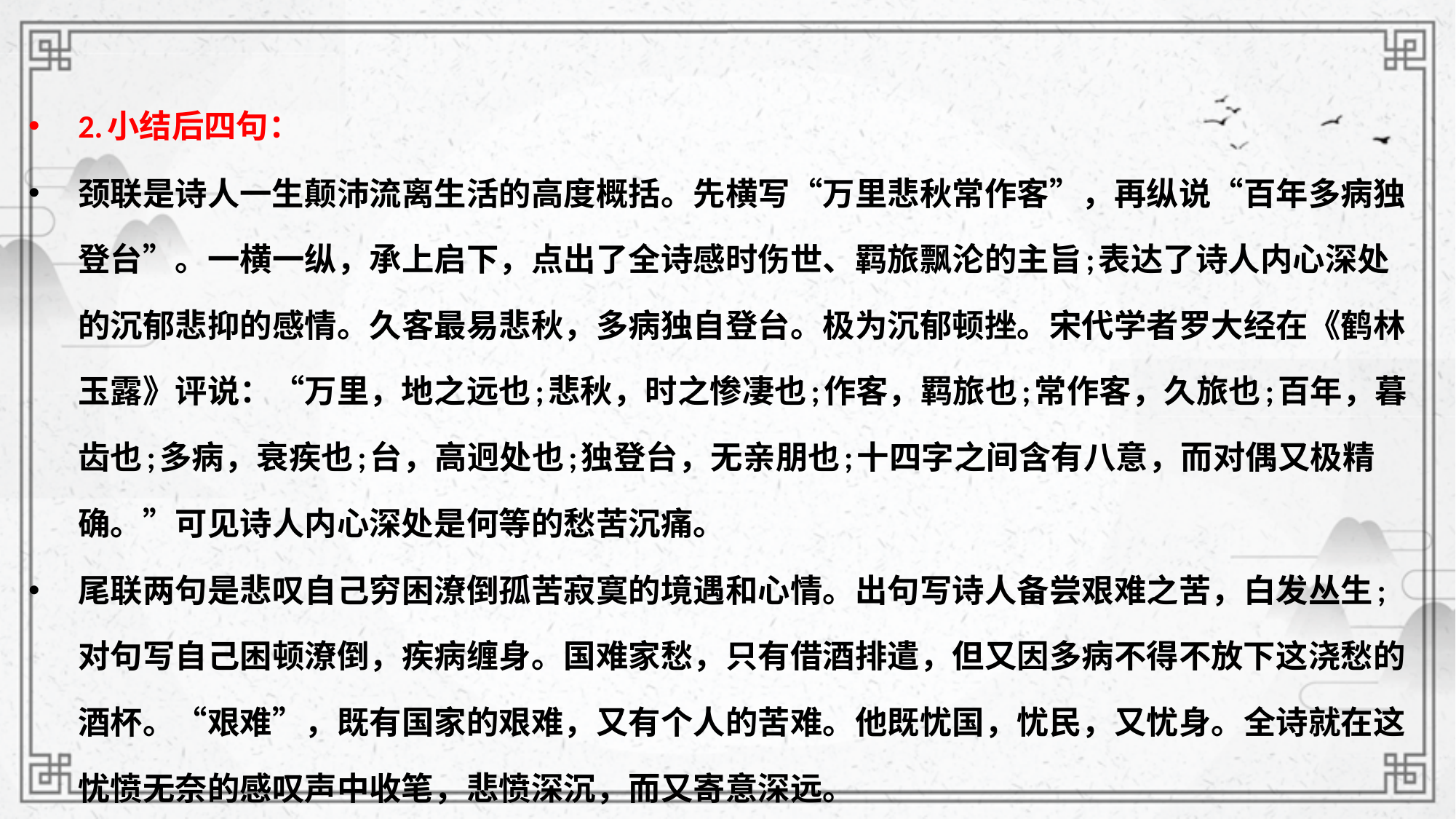

2.小结后四句：
颈联是诗人一生颠沛流离生活的高度概括。先横写“万里悲秋常作客”，再纵说“百年多病独登台”。一横一纵，承上启下，点出了全诗感时伤世、羁旅飘沦的主旨;表达了诗人内心深处的沉郁悲抑的感情。久客最易悲秋，多病独自登台。极为沉郁顿挫。宋代学者罗大经在《鹤林玉露》评说：“万里，地之远也;悲秋，时之惨凄也;作客，羁旅也;常作客，久旅也;百年，暮齿也;多病，衰疾也;台，高迥处也;独登台，无亲朋也;十四字之间含有八意，而对偶又极精确。”可见诗人内心深处是何等的愁苦沉痛。
尾联两句是悲叹自己穷困潦倒孤苦寂寞的境遇和心情。出句写诗人备尝艰难之苦，白发丛生;对句写自己困顿潦倒，疾病缠身。国难家愁，只有借酒排遣，但又因多病不得不放下这浇愁的酒杯。“艰难”，既有国家的艰难，又有个人的苦难。他既忧国，忧民，又忧身。全诗就在这忧愤无奈的感叹声中收笔，悲愤深沉，而又寄意深远。